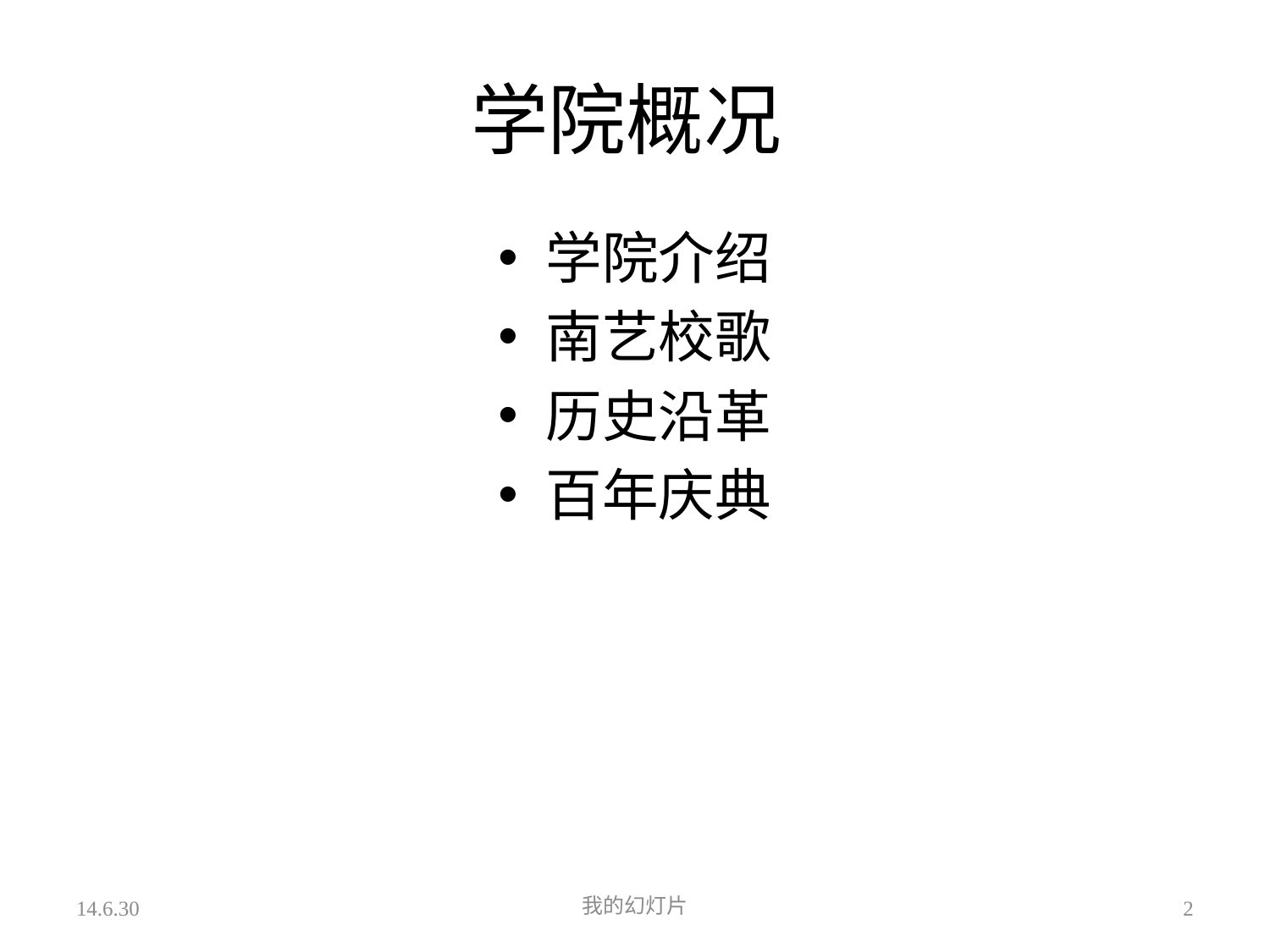

# 学院概况
学院介绍
南艺校歌
历史沿革
百年庆典
14.6.30
我的幻灯片
2